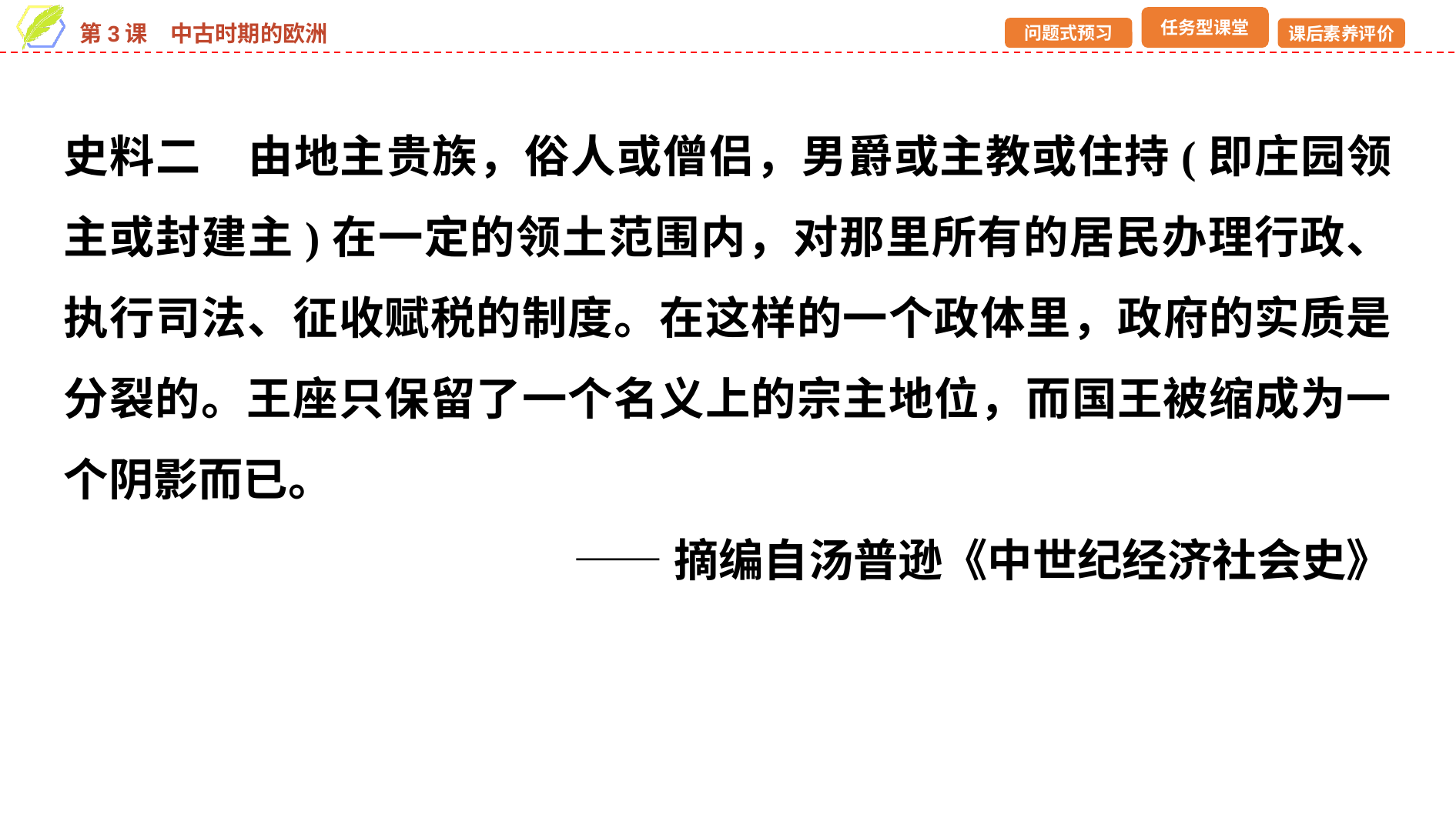

史料二　由地主贵族，俗人或僧侣，男爵或主教或住持(即庄园领主或封建主)在一定的领土范围内，对那里所有的居民办理行政、执行司法、征收赋税的制度。在这样的一个政体里，政府的实质是分裂的。王座只保留了一个名义上的宗主地位，而国王被缩成为一个阴影而已。
——摘编自汤普逊《中世纪经济社会史》